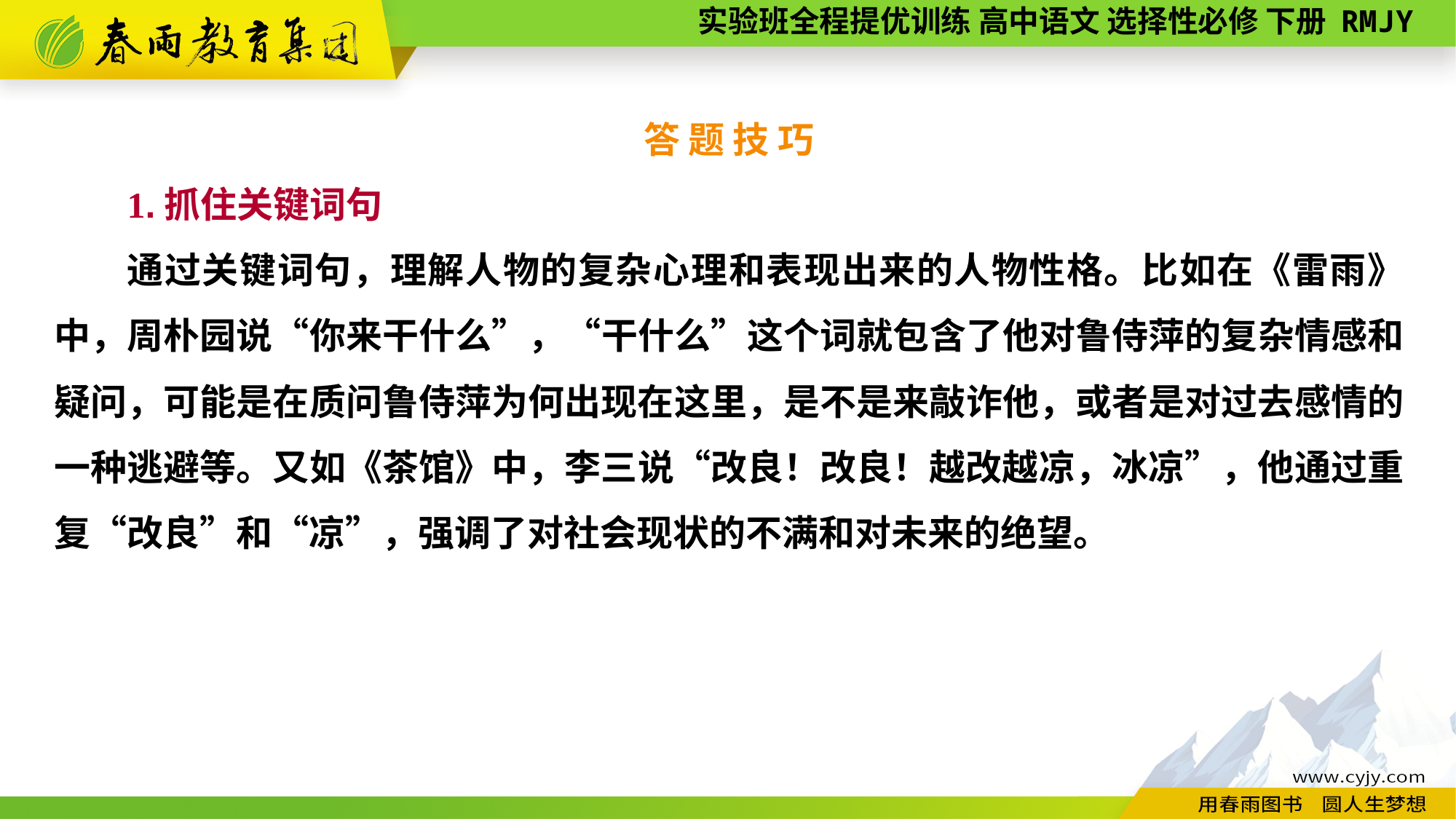

答 题 技 巧
1.抓住关键词句
通过关键词句，理解人物的复杂心理和表现出来的人物性格。比如在《雷雨》中，周朴园说“你来干什么”，“干什么”这个词就包含了他对鲁侍萍的复杂情感和疑问，可能是在质问鲁侍萍为何出现在这里，是不是来敲诈他，或者是对过去感情的一种逃避等。又如《茶馆》中，李三说“改良！改良！越改越凉，冰凉”，他通过重复“改良”和“凉”，强调了对社会现状的不满和对未来的绝望。